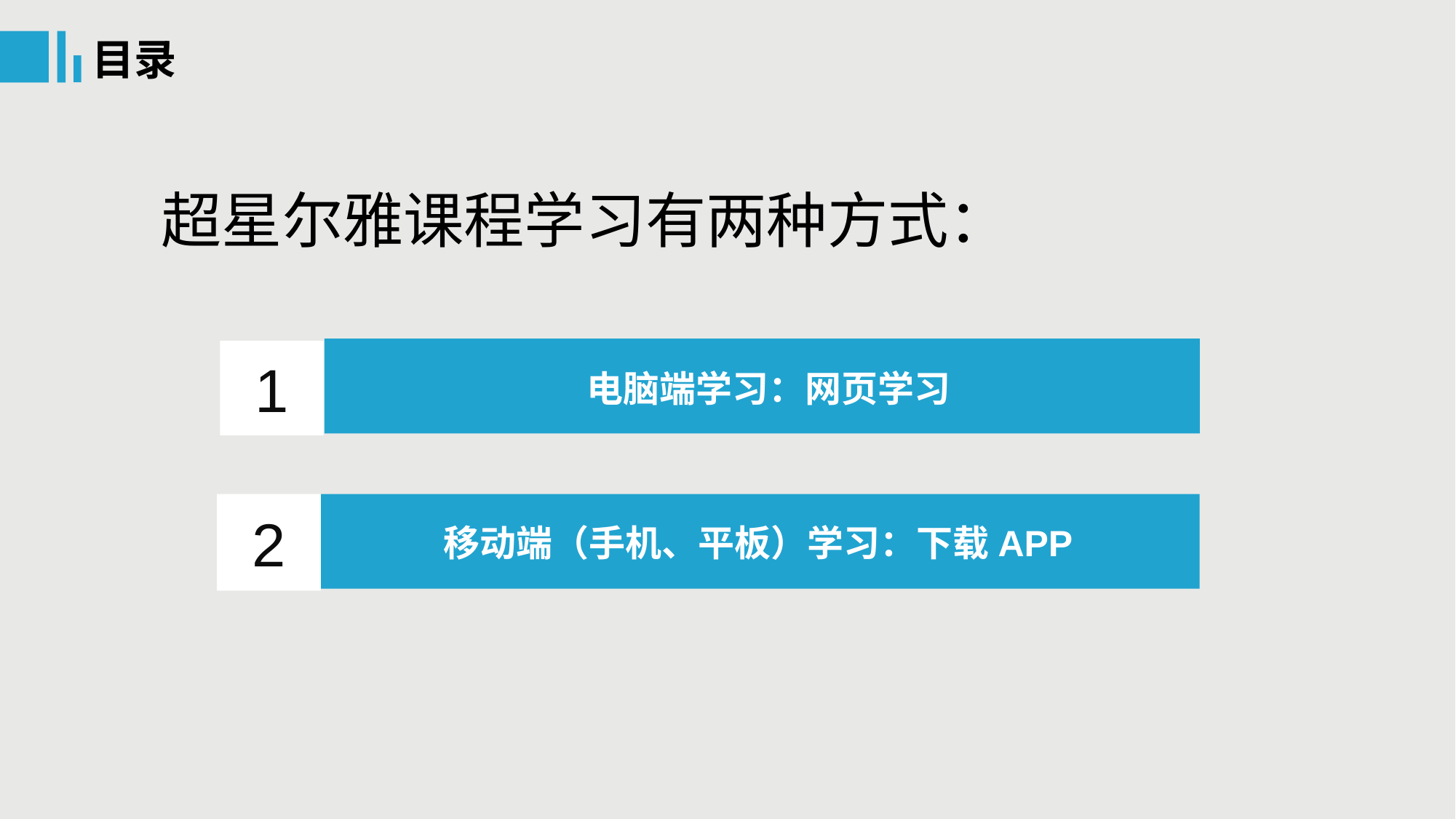

目录

超星尔雅课程学习有两种方式：

1
电脑端学习：网页学习
2

移动端（手机、平板）学习：下载APP